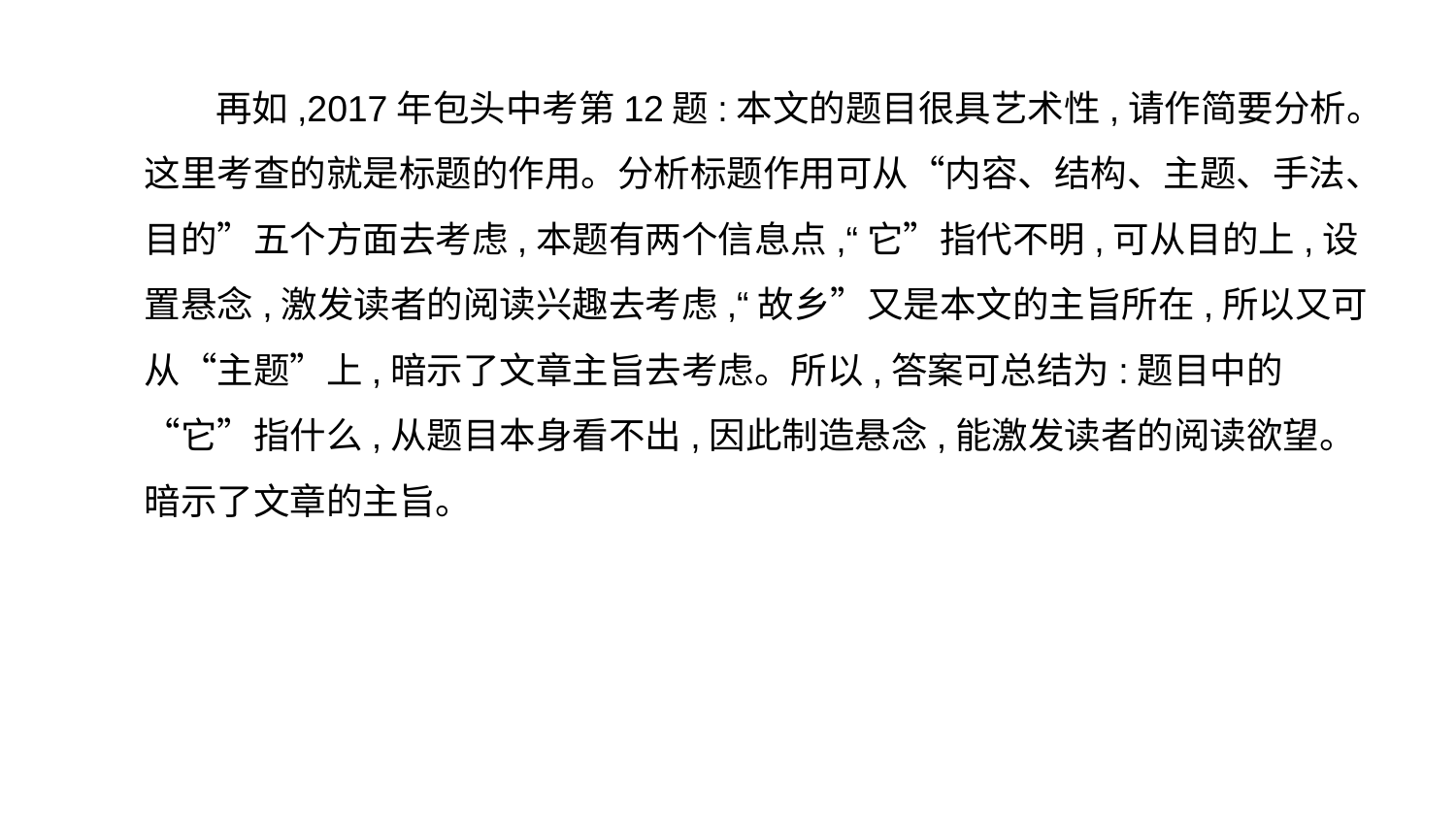

再如,2017年包头中考第12题:本文的题目很具艺术性,请作简要分析。这里考查的就是标题的作用。分析标题作用可从“内容、结构、主题、手法、目的”五个方面去考虑,本题有两个信息点,“它”指代不明,可从目的上,设置悬念,激发读者的阅读兴趣去考虑,“故乡”又是本文的主旨所在,所以又可从“主题”上,暗示了文章主旨去考虑。所以,答案可总结为:题目中的“它”指什么,从题目本身看不出,因此制造悬念,能激发读者的阅读欲望。暗示了文章的主旨。